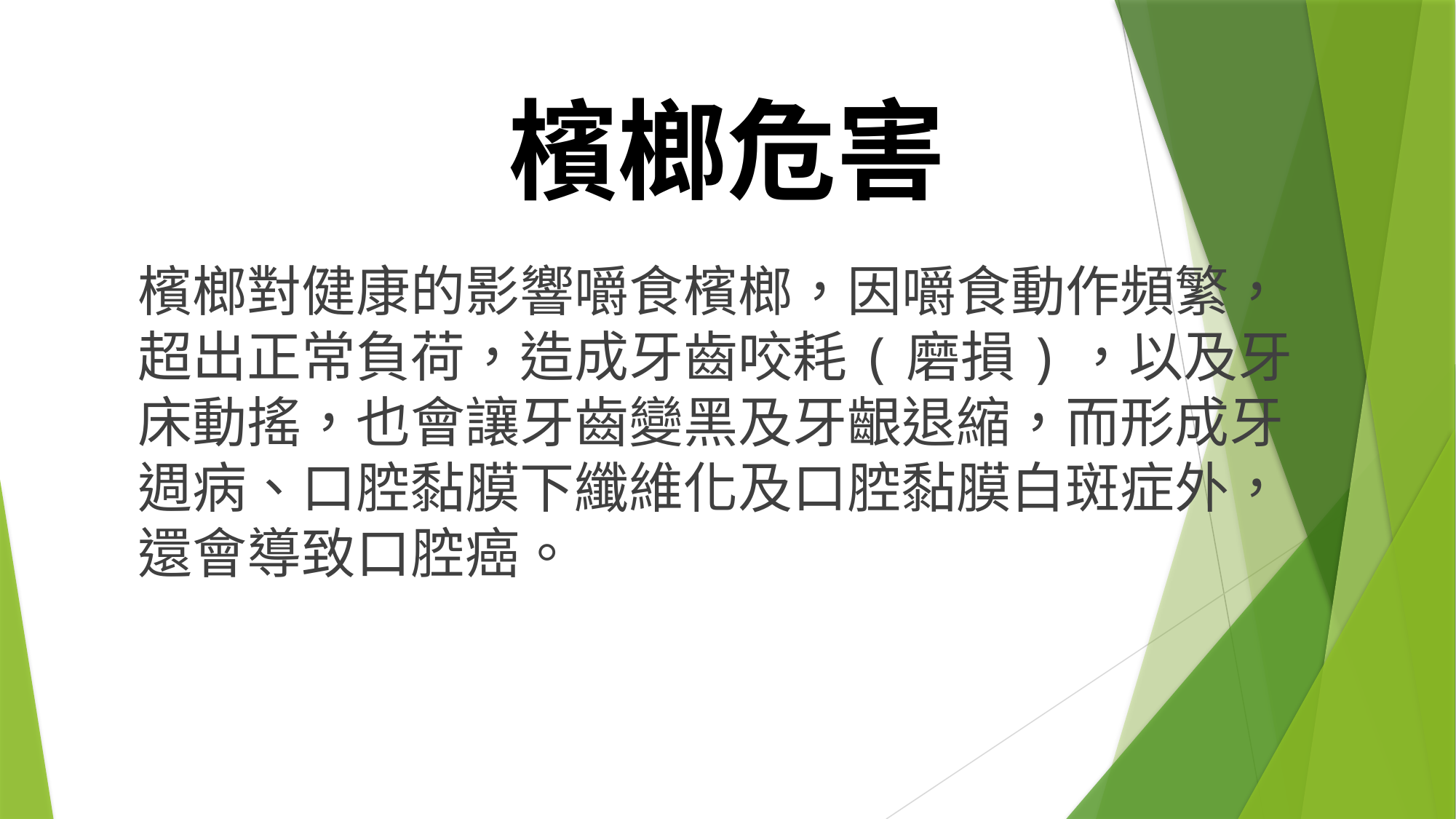

檳榔危害
檳榔對健康的影響嚼食檳榔，因嚼食動作頻繁，超出正常負荷，造成牙齒咬耗(磨損)，以及牙床動搖，也會讓牙齒變黑及牙齦退縮，而形成牙週病、口腔黏膜下纖維化及口腔黏膜白斑症外，還會導致口腔癌。